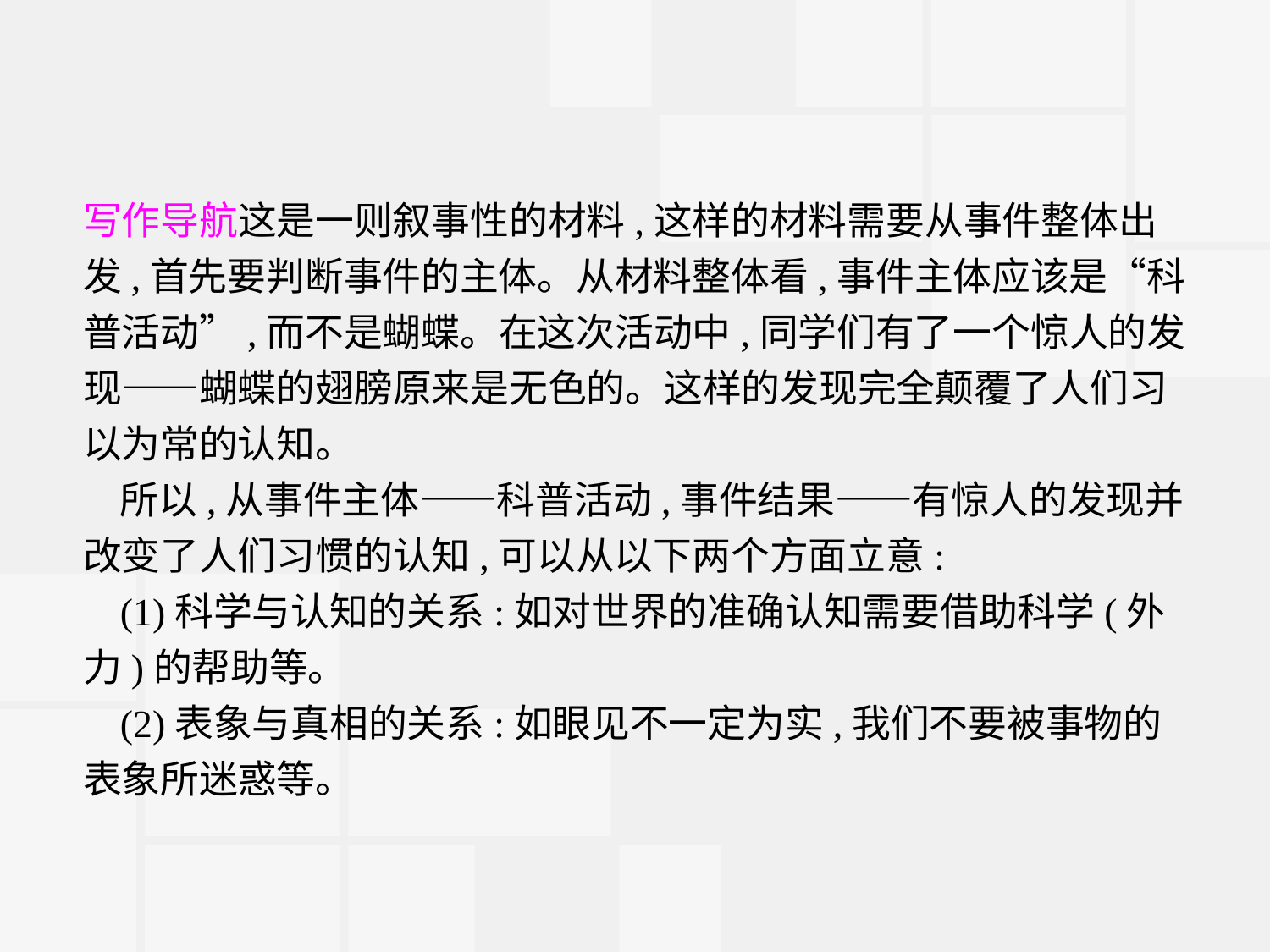

写作导航这是一则叙事性的材料,这样的材料需要从事件整体出发,首先要判断事件的主体。从材料整体看,事件主体应该是“科普活动”,而不是蝴蝶。在这次活动中,同学们有了一个惊人的发现——蝴蝶的翅膀原来是无色的。这样的发现完全颠覆了人们习以为常的认知。
所以,从事件主体——科普活动,事件结果——有惊人的发现并改变了人们习惯的认知,可以从以下两个方面立意:
(1)科学与认知的关系:如对世界的准确认知需要借助科学(外力)的帮助等。
(2)表象与真相的关系:如眼见不一定为实,我们不要被事物的表象所迷惑等。